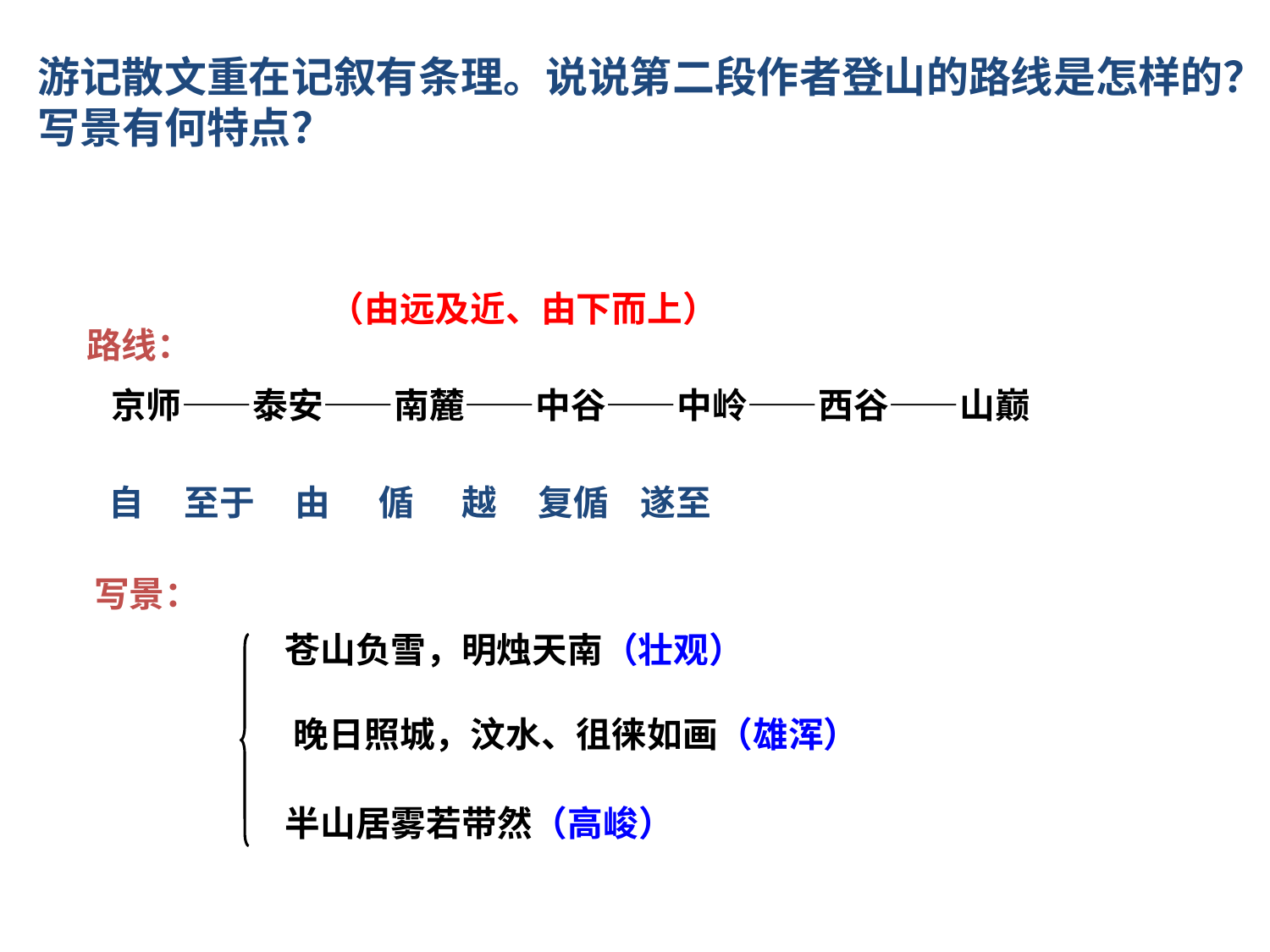

游记散文重在记叙有条理。说说第二段作者登山的路线是怎样的？写景有何特点？

（由远及近、由下而上）
路线：
  京师——泰安——南麓——中谷——中岭——西谷——山巅
   自     至于     由      偱      越     复偱    遂至
写景：
苍山负雪，明烛天南（壮观）

 晚日照城，汶水、徂徕如画（雄浑）
半山居雾若带然（高峻）